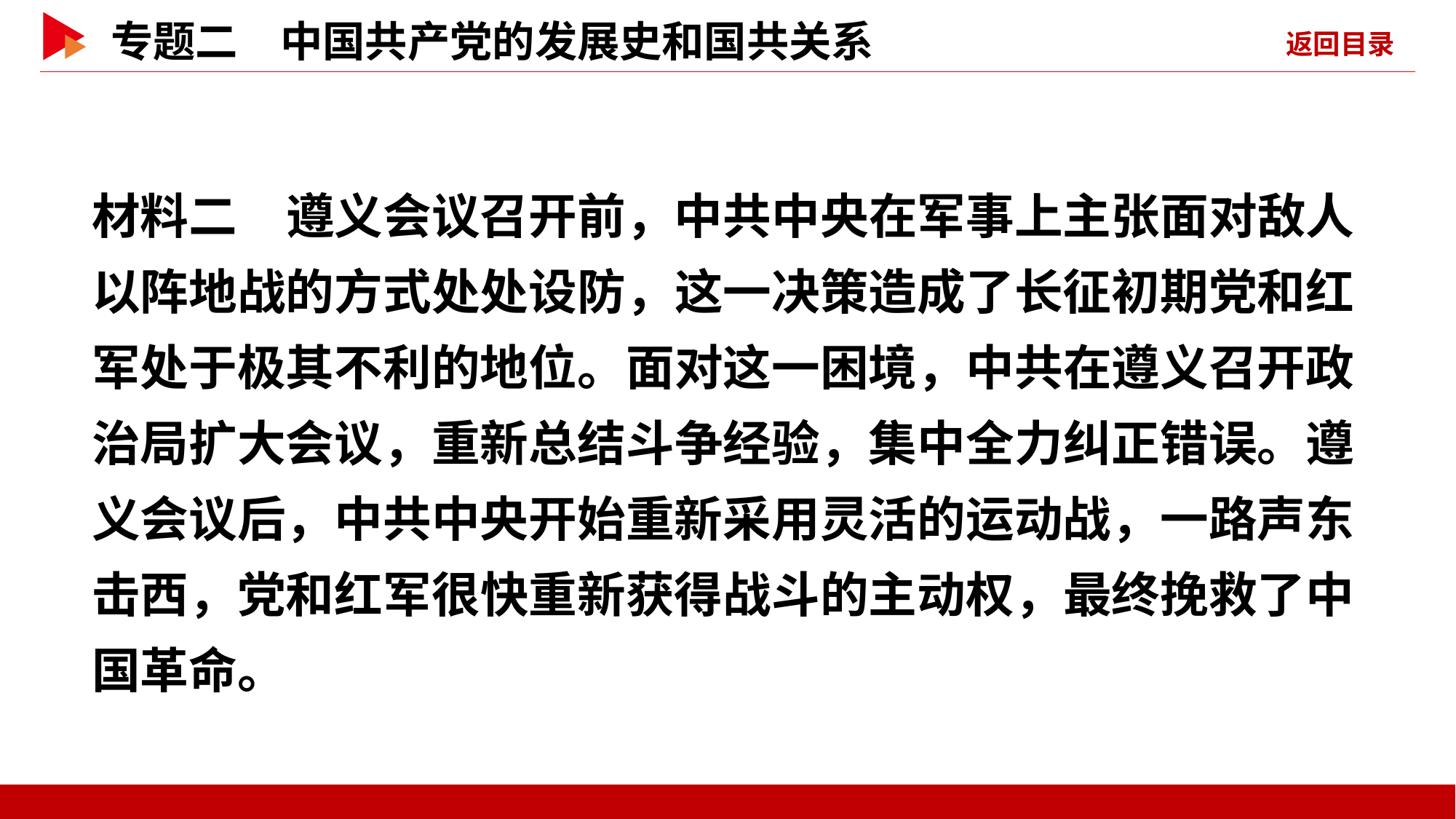

材料二　遵义会议召开前，中共中央在军事上主张面对敌人以阵地战的方式处处设防，这一决策造成了长征初期党和红军处于极其不利的地位。面对这一困境，中共在遵义召开政治局扩大会议，重新总结斗争经验，集中全力纠正错误。遵义会议后，中共中央开始重新采用灵活的运动战，一路声东击西，党和红军很快重新获得战斗的主动权，最终挽救了中国革命。